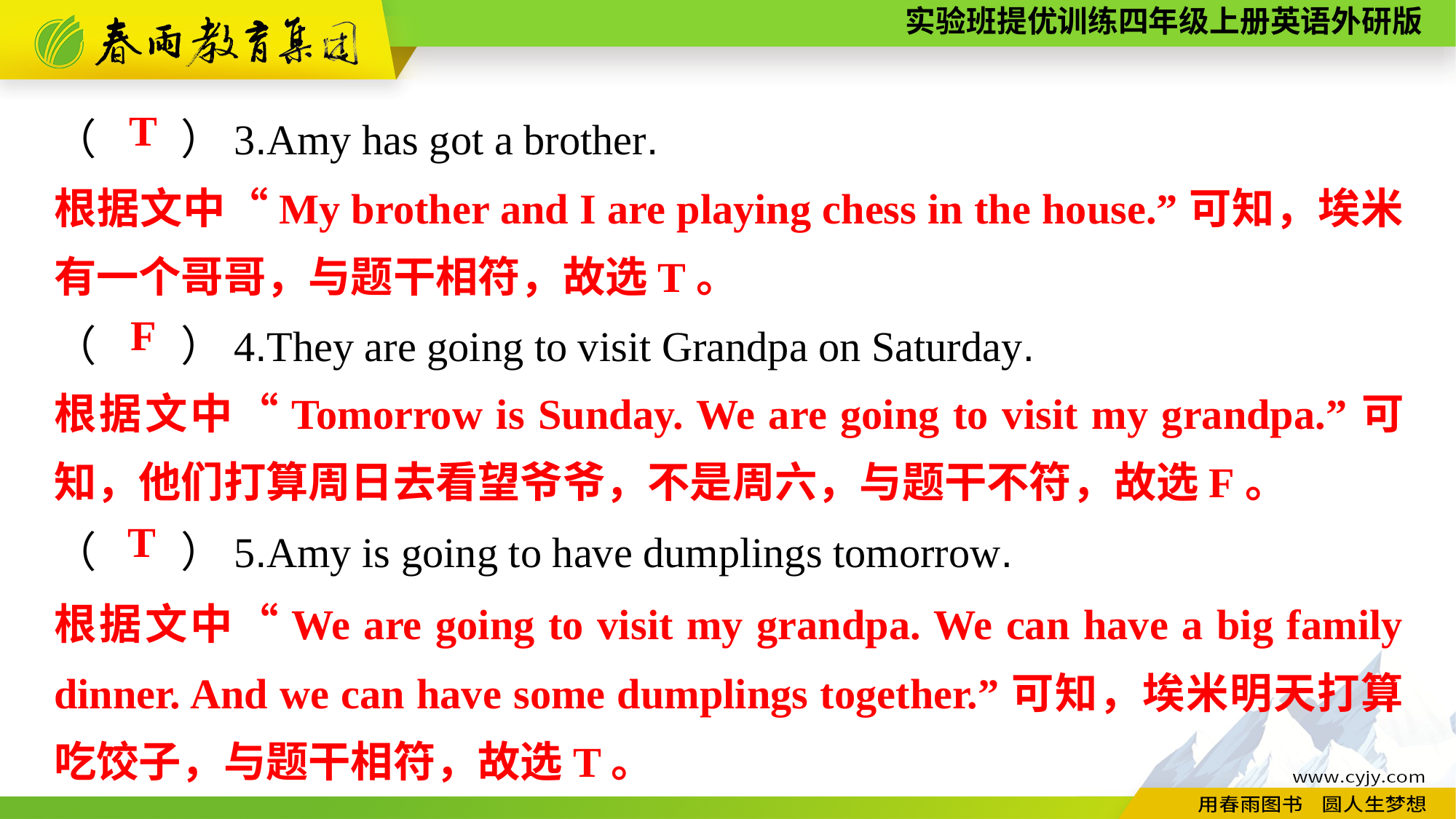

（　　）3.Amy has got a brother.

（　　）4.They are going to visit Grandpa on Saturday.

（　　）5.Amy is going to have dumplings tomorrow.
T
根据文中“My brother and I are playing chess in the house.”可知，埃米有一个哥哥，与题干相符，故选T。
F
根据文中“Tomorrow is Sunday. We are going to visit my grandpa.”可知，他们打算周日去看望爷爷，不是周六，与题干不符，故选F。
T
根据文中“We are going to visit my grandpa. We can have a big family dinner. And we can have some dumplings together.”可知，埃米明天打算吃饺子，与题干相符，故选T。